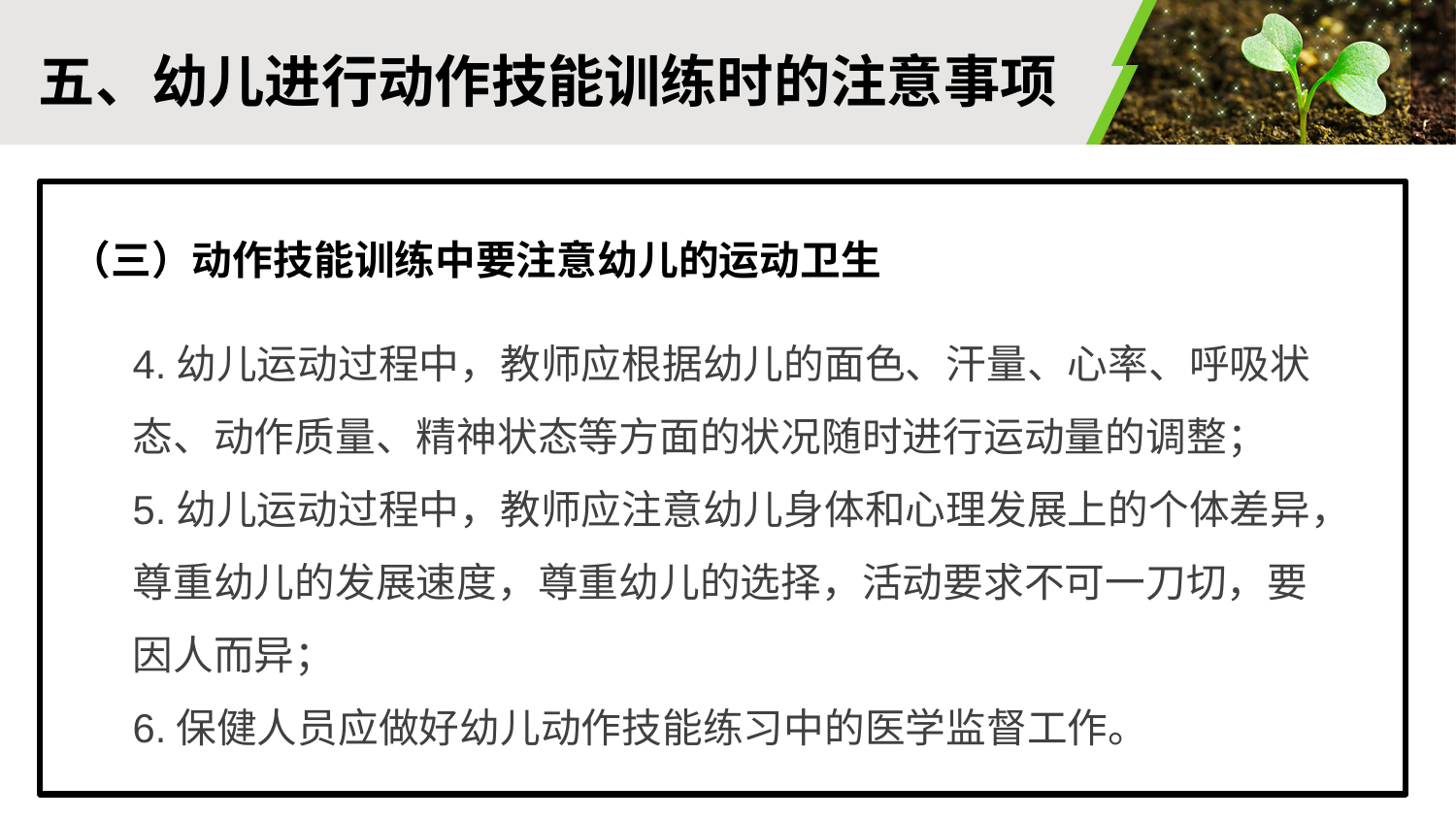

五、幼儿进行动作技能训练时的注意事项

（三）动作技能训练中要注意幼儿的运动卫生
4.幼儿运动过程中，教师应根据幼儿的面色、汗量、心率、呼吸状态、动作质量、精神状态等方面的状况随时进行运动量的调整；
5.幼儿运动过程中，教师应注意幼儿身体和心理发展上的个体差异，尊重幼儿的发展速度，尊重幼儿的选择，活动要求不可一刀切，要因人而异；
6.保健人员应做好幼儿动作技能练习中的医学监督工作。